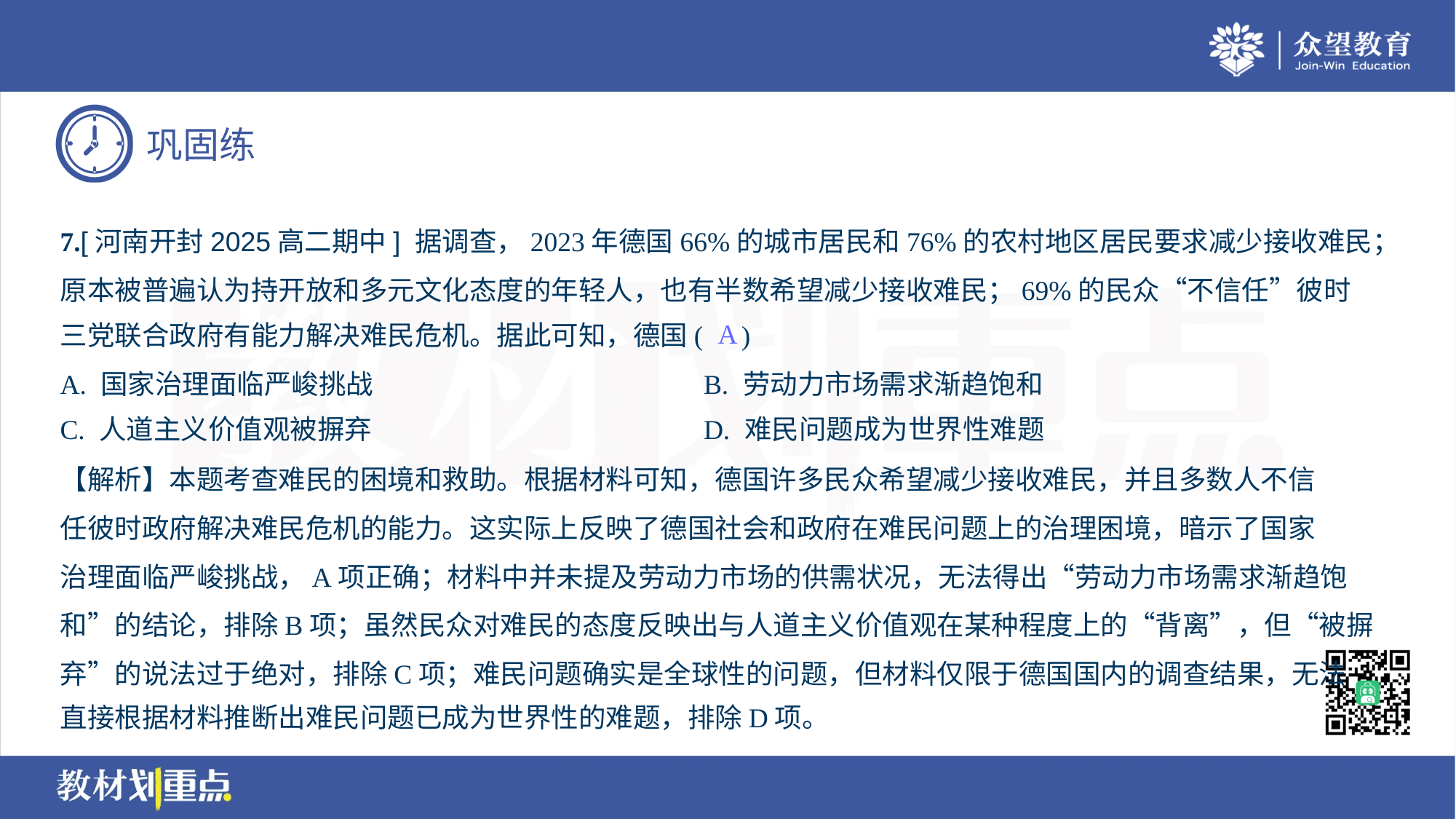

7.[河南开封2025高二期中] 据调查，2023年德国66%的城市居民和76%的农村地区居民要求减少接收难民；
原本被普遍认为持开放和多元文化态度的年轻人，也有半数希望减少接收难民；69%的民众“不信任”彼时
三党联合政府有能力解决难民危机。据此可知，德国(     )
A
A. 国家治理面临严峻挑战	B. 劳动力市场需求渐趋饱和
C. 人道主义价值观被摒弃	D. 难民问题成为世界性难题
【解析】本题考查难民的困境和救助。根据材料可知，德国许多民众希望减少接收难民，并且多数人不信
任彼时政府解决难民危机的能力。这实际上反映了德国社会和政府在难民问题上的治理困境，暗示了国家
治理面临严峻挑战，A项正确；材料中并未提及劳动力市场的供需状况，无法得出“劳动力市场需求渐趋饱
和”的结论，排除B项；虽然民众对难民的态度反映出与人道主义价值观在某种程度上的“背离”，但“被摒
弃”的说法过于绝对，排除C项；难民问题确实是全球性的问题，但材料仅限于德国国内的调查结果，无法
直接根据材料推断出难民问题已成为世界性的难题，排除D项。